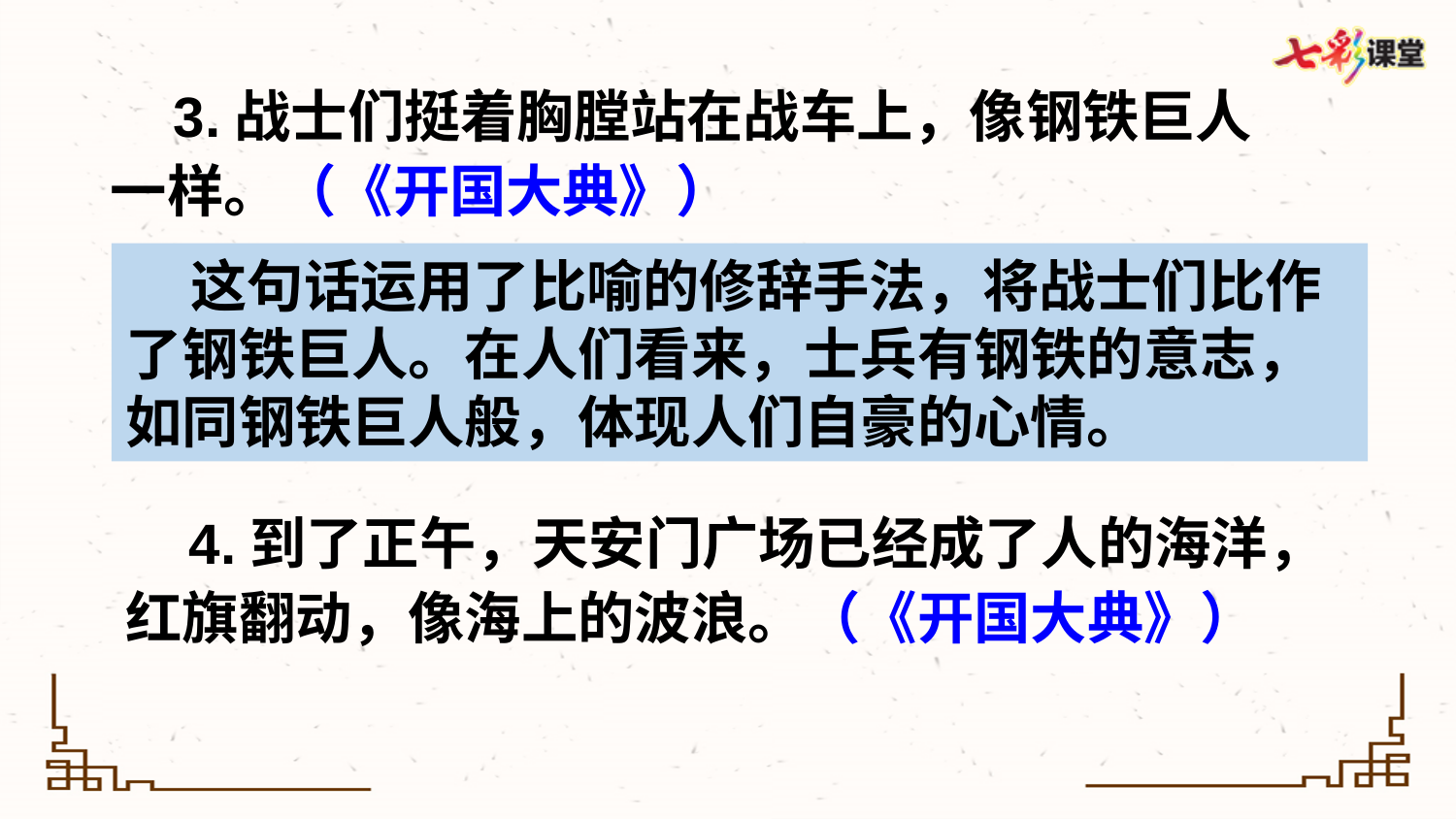

3.战士们挺着胸膛站在战车上，像钢铁巨人一样。（《开国大典》）
    这句话运用了比喻的修辞手法，将战士们比作了钢铁巨人。在人们看来，士兵有钢铁的意志，如同钢铁巨人般，体现人们自豪的心情。
    4.到了正午，天安门广场已经成了人的海洋，红旗翻动，像海上的波浪。（《开国大典》）